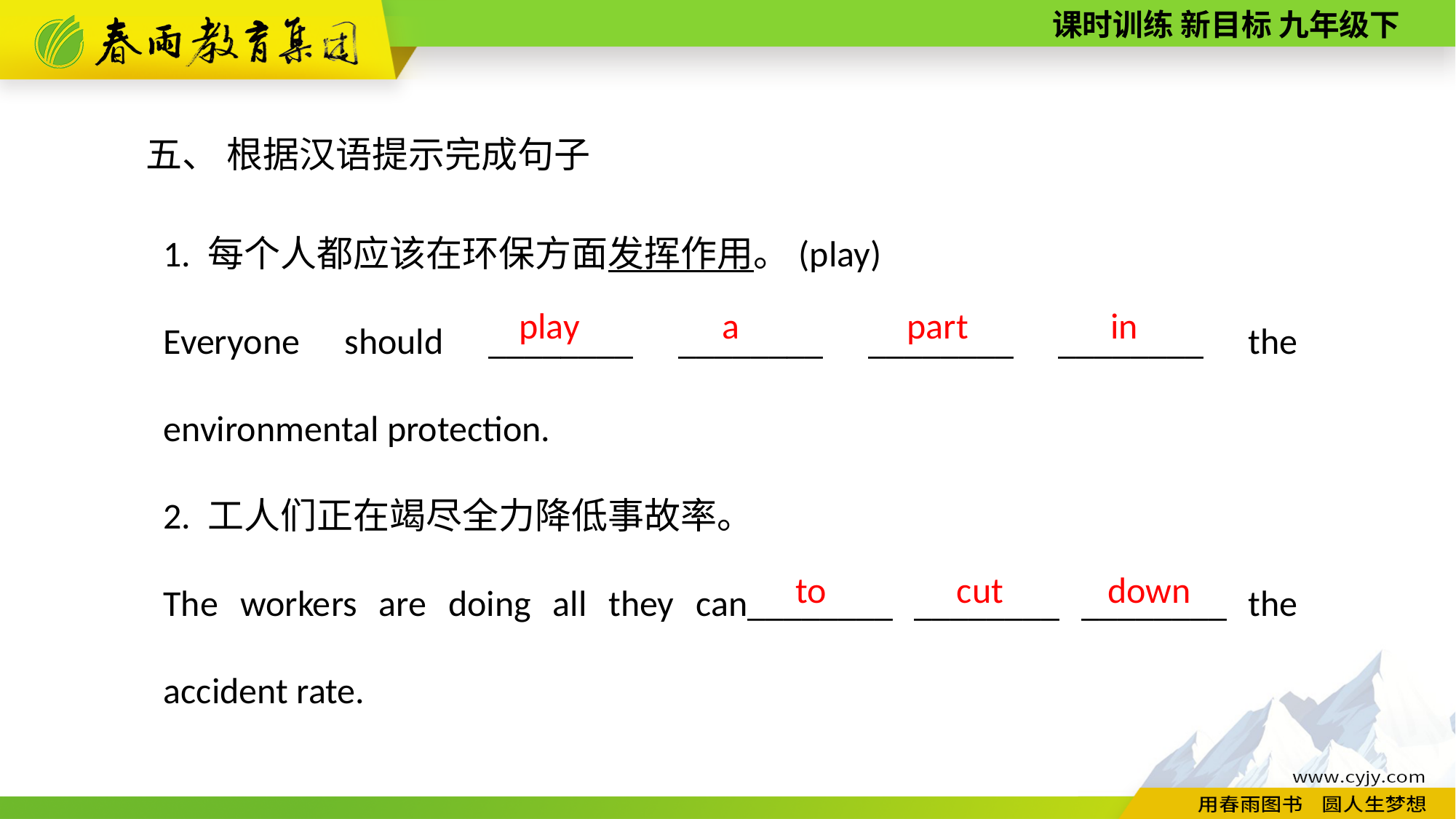

五、 根据汉语提示完成句子
1. 每个人都应该在环保方面发挥作用。(play)
Everyone should ________ ________ ________ ________ the environmental protection.
2. 工人们正在竭尽全力降低事故率。
The workers are doing all they can________ ________ ________ the accident rate.
 play
a
part
in
down
cut
to